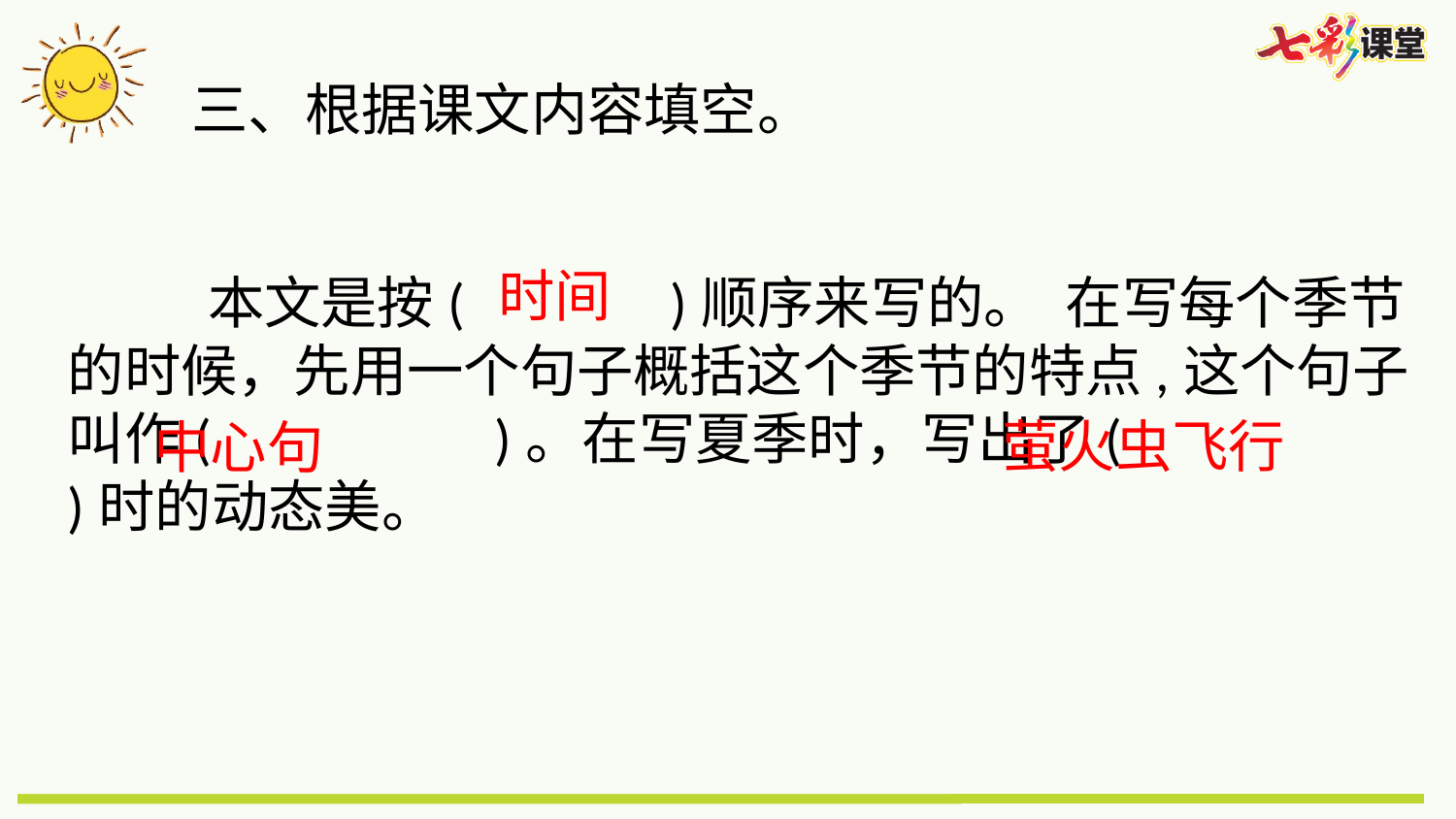

三、根据课文内容填空。
时间
          本文是按(                )顺序来写的。  在写每个季节的时候，先用一个句子概括这个季节的特点,这个句子叫作(                      )。在写夏季时，写出了(                         )时的动态美。
萤火虫飞行
中心句